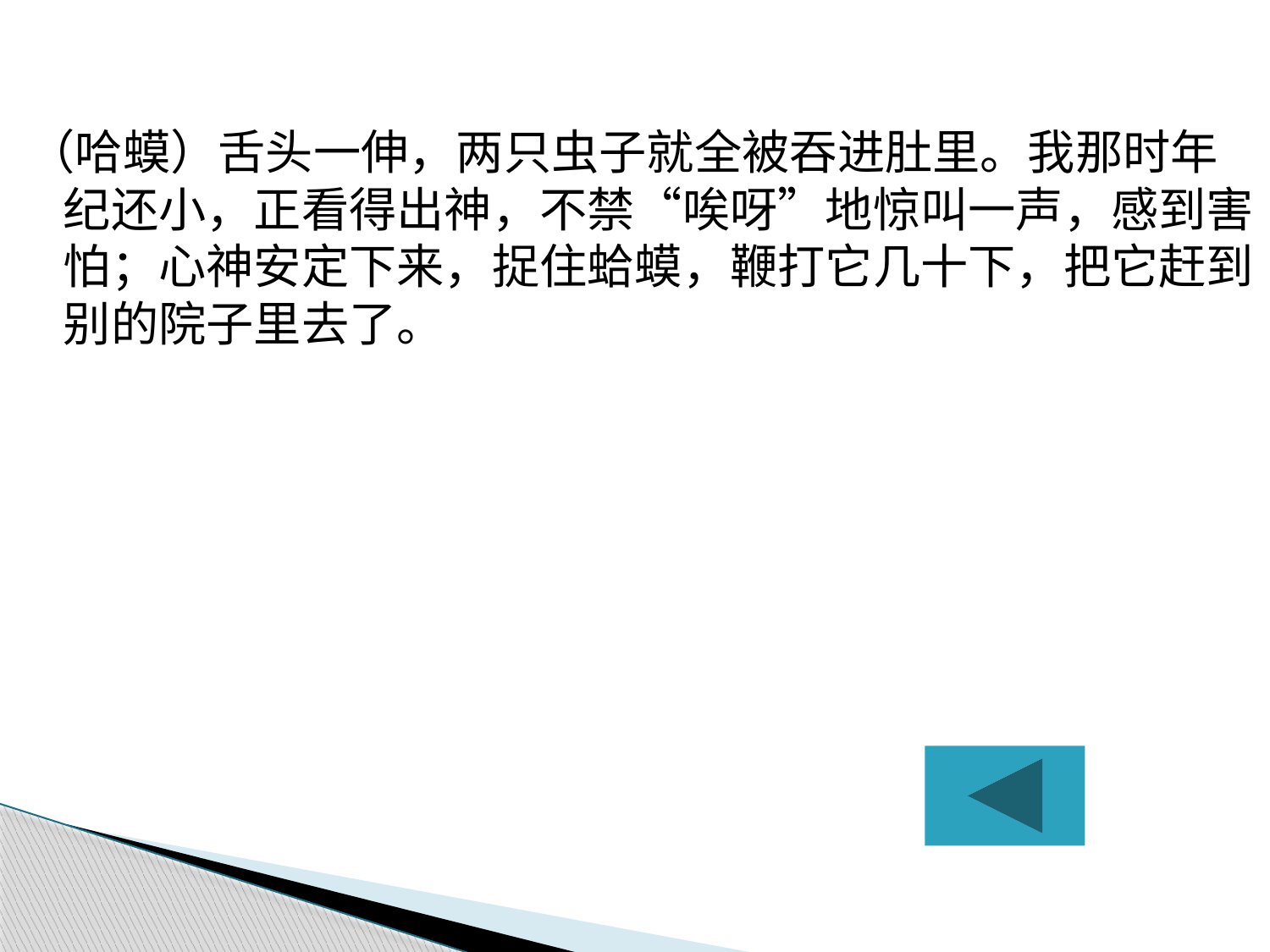

（哈蟆）舌头一伸，两只虫子就全被吞进肚里。我那时年纪还小，正看得出神，不禁“唉呀”地惊叫一声，感到害怕；心神安定下来，捉住蛤蟆，鞭打它几十下，把它赶到别的院子里去了。